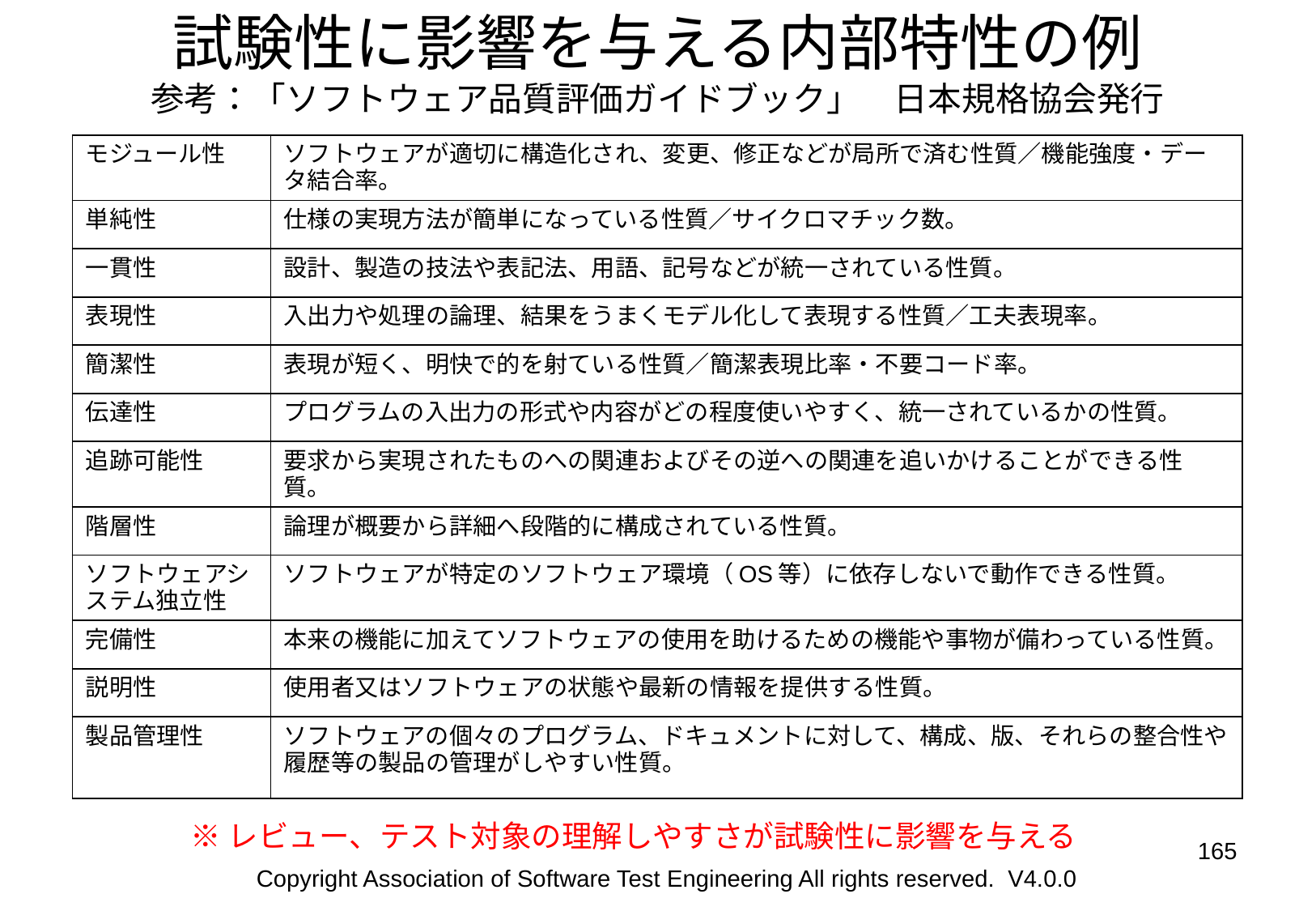

# 試験性に影響を与える内部特性の例 参考：「ソフトウェア品質評価ガイドブック」　日本規格協会発行
| モジュール性 | ソフトウェアが適切に構造化され、変更、修正などが局所で済む性質／機能強度・データ結合率。 |
| --- | --- |
| 単純性 | 仕様の実現方法が簡単になっている性質／サイクロマチック数。 |
| 一貫性 | 設計、製造の技法や表記法、用語、記号などが統一されている性質。 |
| 表現性 | 入出力や処理の論理、結果をうまくモデル化して表現する性質／工夫表現率。 |
| 簡潔性 | 表現が短く、明快で的を射ている性質／簡潔表現比率・不要コード率。 |
| 伝達性 | プログラムの入出力の形式や内容がどの程度使いやすく、統一されているかの性質。 |
| 追跡可能性 | 要求から実現されたものへの関連およびその逆への関連を追いかけることができる性質。 |
| 階層性 | 論理が概要から詳細へ段階的に構成されている性質。 |
| ソフトウェアシステム独立性 | ソフトウェアが特定のソフトウェア環境（OS等）に依存しないで動作できる性質。 |
| 完備性 | 本来の機能に加えてソフトウェアの使用を助けるための機能や事物が備わっている性質。 |
| 説明性 | 使用者又はソフトウェアの状態や最新の情報を提供する性質。 |
| 製品管理性 | ソフトウェアの個々のプログラム、ドキュメントに対して、構成、版、それらの整合性や履歴等の製品の管理がしやすい性質。 |
※レビュー、テスト対象の理解しやすさが試験性に影響を与える
165
Copyright Association of Software Test Engineering All rights reserved.  V4.0.0